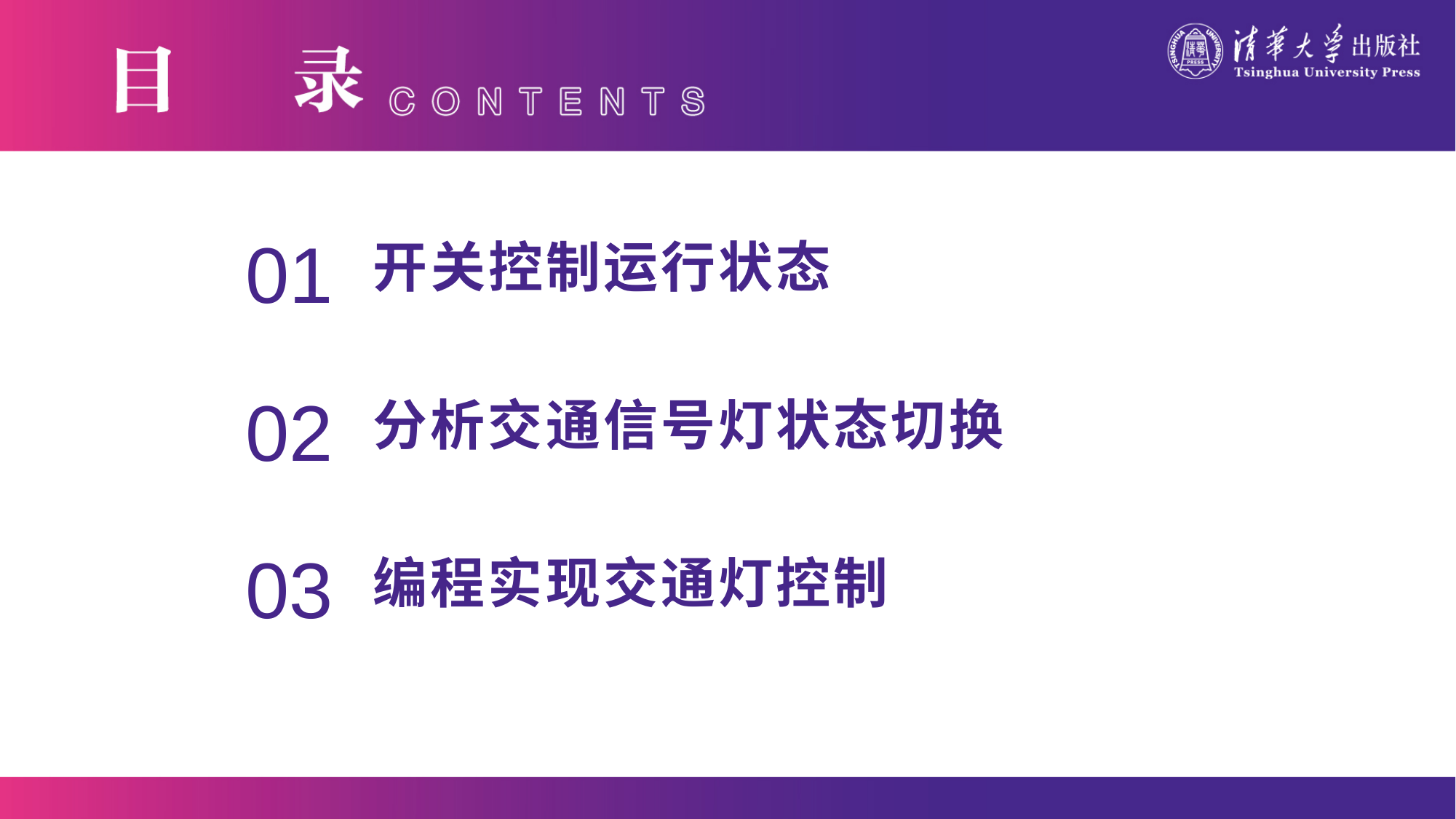

01
01
开关控制运行状态
02
分析交通信号灯状态切换
03
编程实现交通灯控制